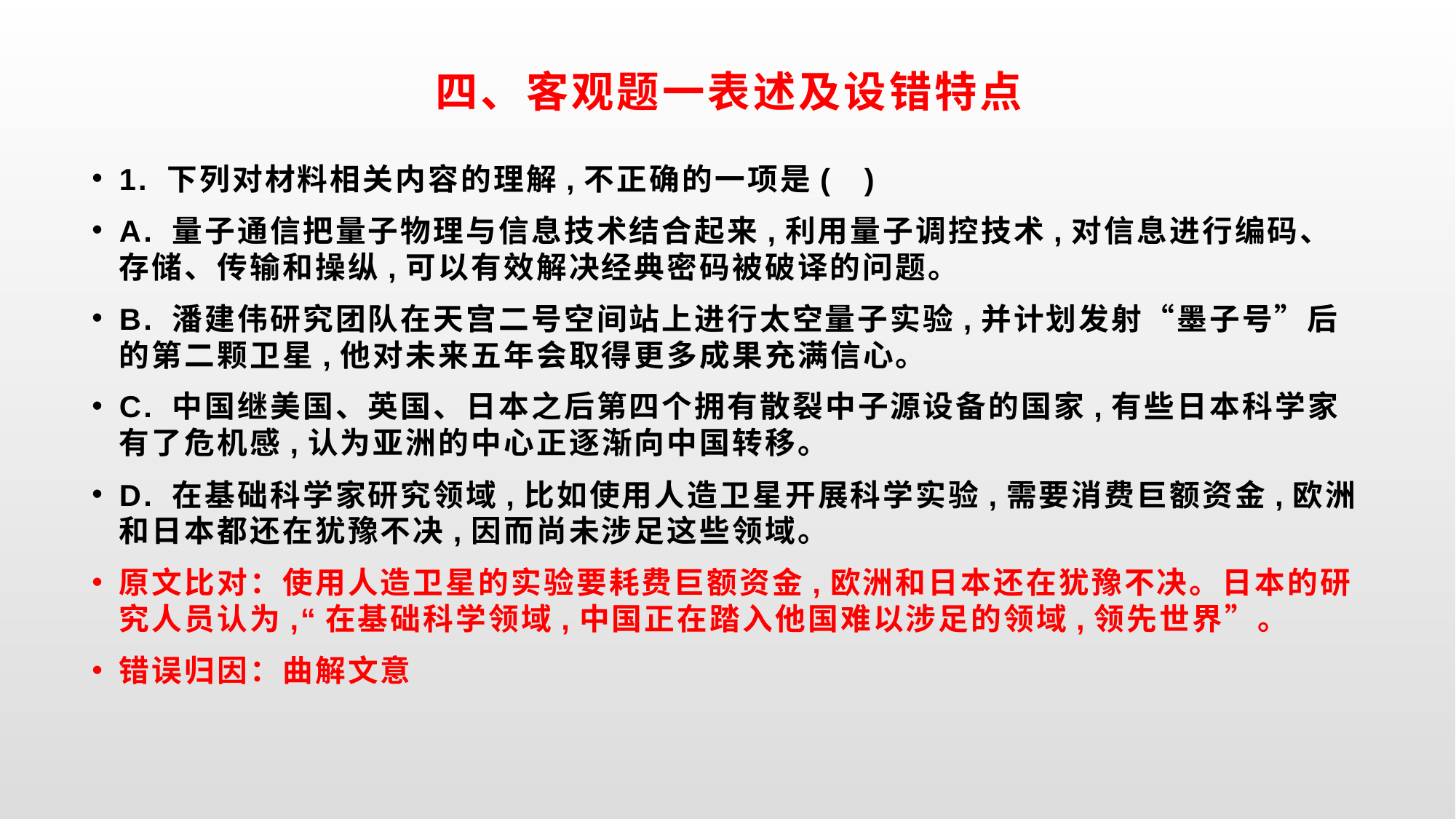

# 四、客观题一表述及设错特点
1. 下列对材料相关内容的理解,不正确的一项是(   )
A. 量子通信把量子物理与信息技术结合起来,利用量子调控技术,对信息进行编码、存储、传输和操纵,可以有效解决经典密码被破译的问题。
B. 潘建伟研究团队在天宫二号空间站上进行太空量子实验,并计划发射“墨子号”后的第二颗卫星,他对未来五年会取得更多成果充满信心。
C. 中国继美国、英国、日本之后第四个拥有散裂中子源设备的国家,有些日本科学家有了危机感,认为亚洲的中心正逐渐向中国转移。
D. 在基础科学家研究领域,比如使用人造卫星开展科学实验,需要消费巨额资金,欧洲和日本都还在犹豫不决,因而尚未涉足这些领域。
原文比对：使用人造卫星的实验要耗费巨额资金,欧洲和日本还在犹豫不决。日本的研究人员认为,“在基础科学领域,中国正在踏入他国难以涉足的领域,领先世界”。
错误归因：曲解文意